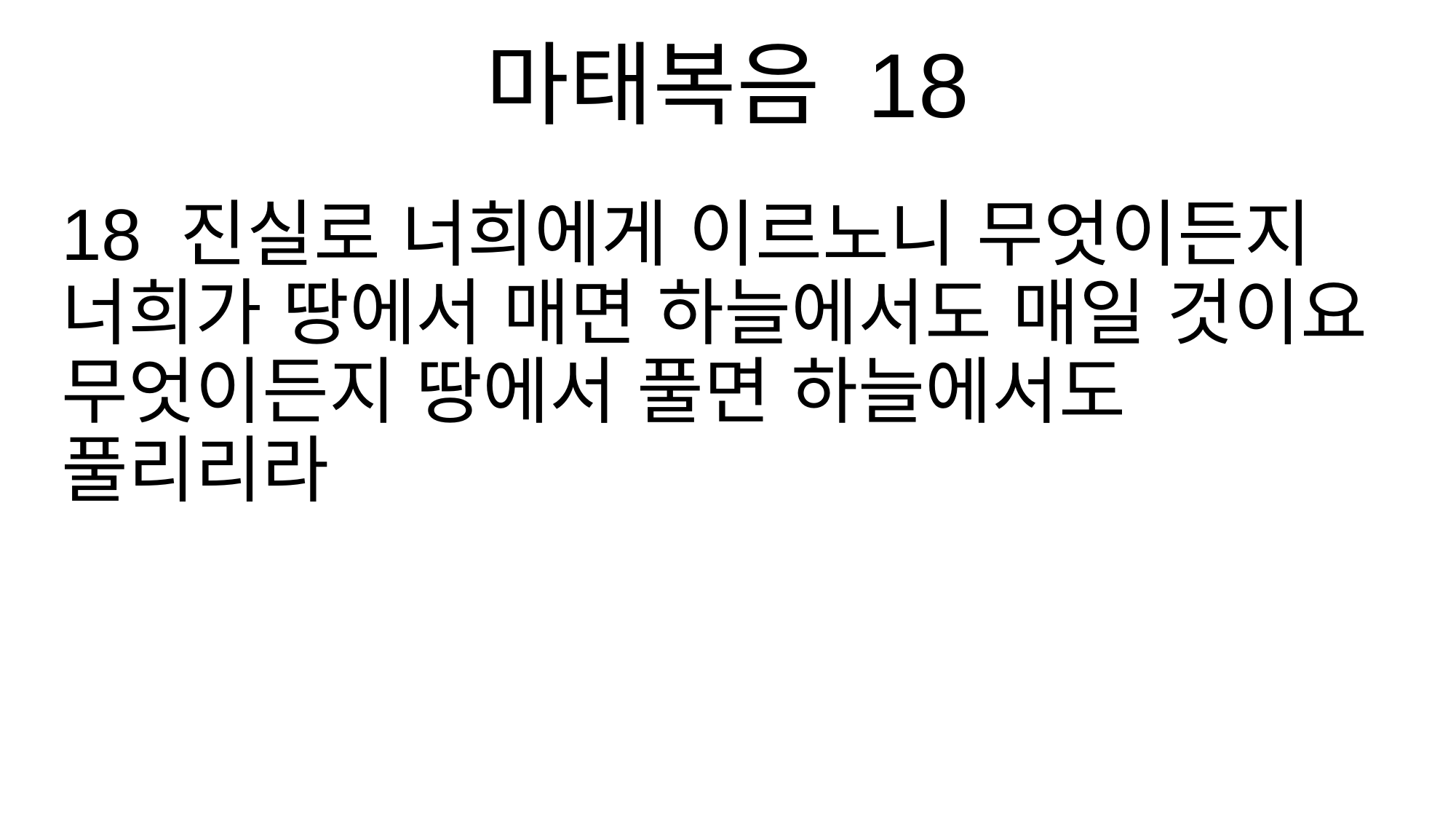

마태복음 18
18 진실로 너희에게 이르노니 무엇이든지 너희가 땅에서 매면 하늘에서도 매일 것이요 무엇이든지 땅에서 풀면 하늘에서도 풀리리라